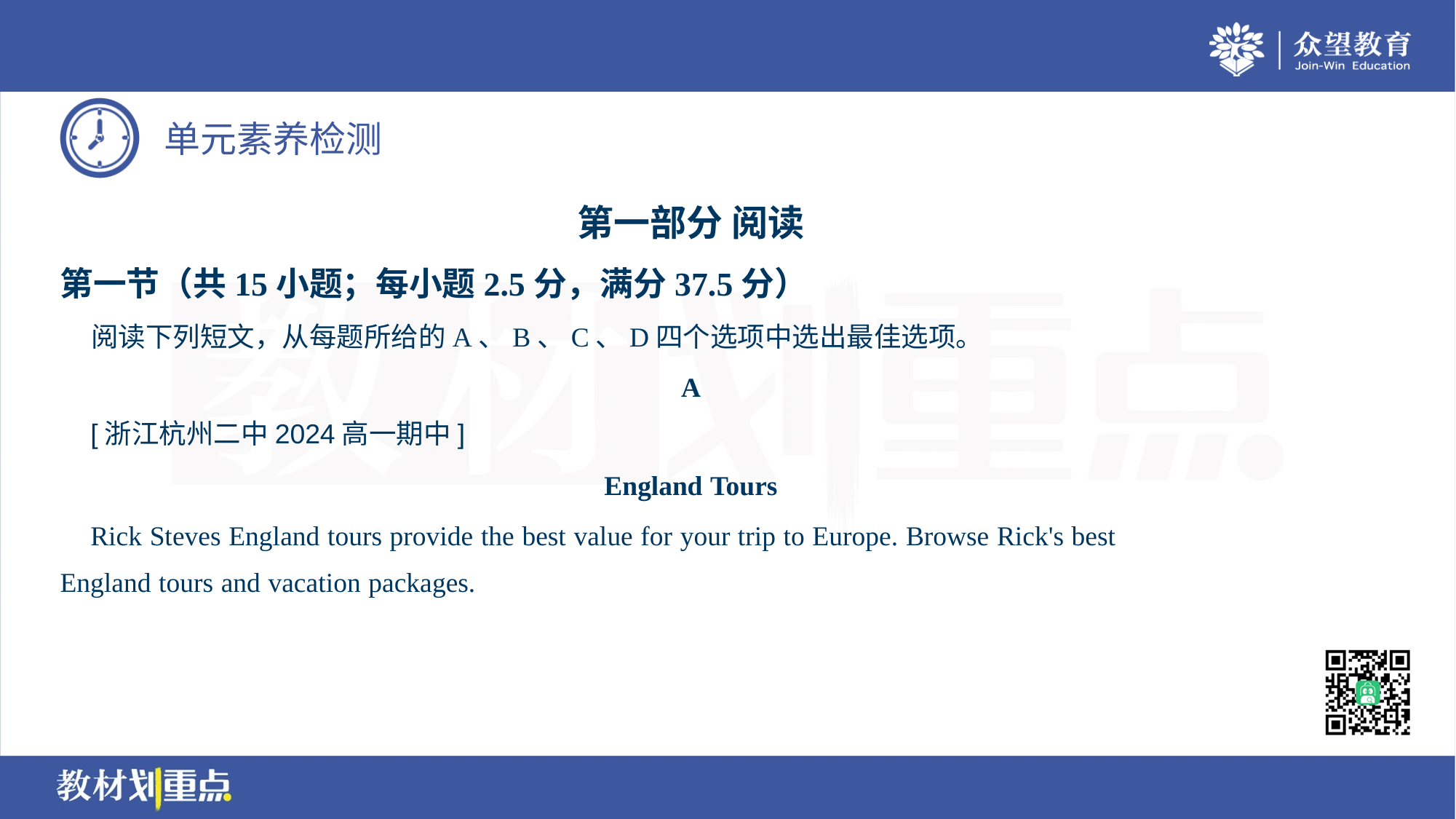

第一部分 阅读
第一节（共15小题；每小题2.5分，满分37.5分）
    阅读下列短文，从每题所给的A、B、C、D四个选项中选出最佳选项。
A
    [浙江杭州二中2024高一期中]
England Tours
    Rick Steves England tours provide the best value for your trip to Europe. Browse Rick's best
England tours and vacation packages.